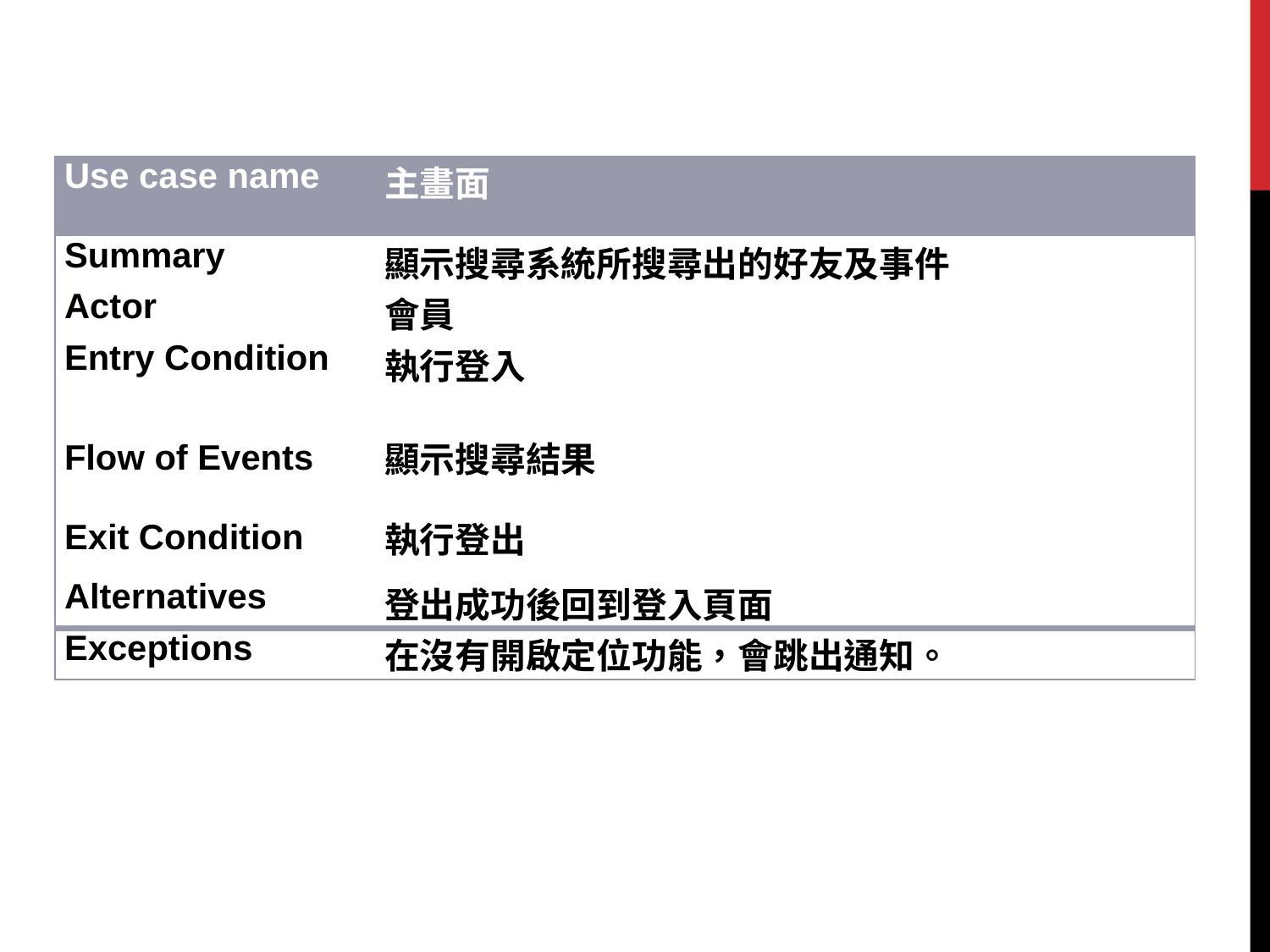

| Use case name | 主畫面 |
| --- | --- |
| Summary | 顯示搜尋系統所搜尋出的好友及事件 |
| Actor | 會員 |
| Entry Condition | 執行登入 |
| Flow of Events | 顯示搜尋結果 |
| Exit Condition | 執行登出 |
| Alternatives | 登出成功後回到登入頁面 |
| Exceptions | 在沒有開啟定位功能，會跳出通知。 |